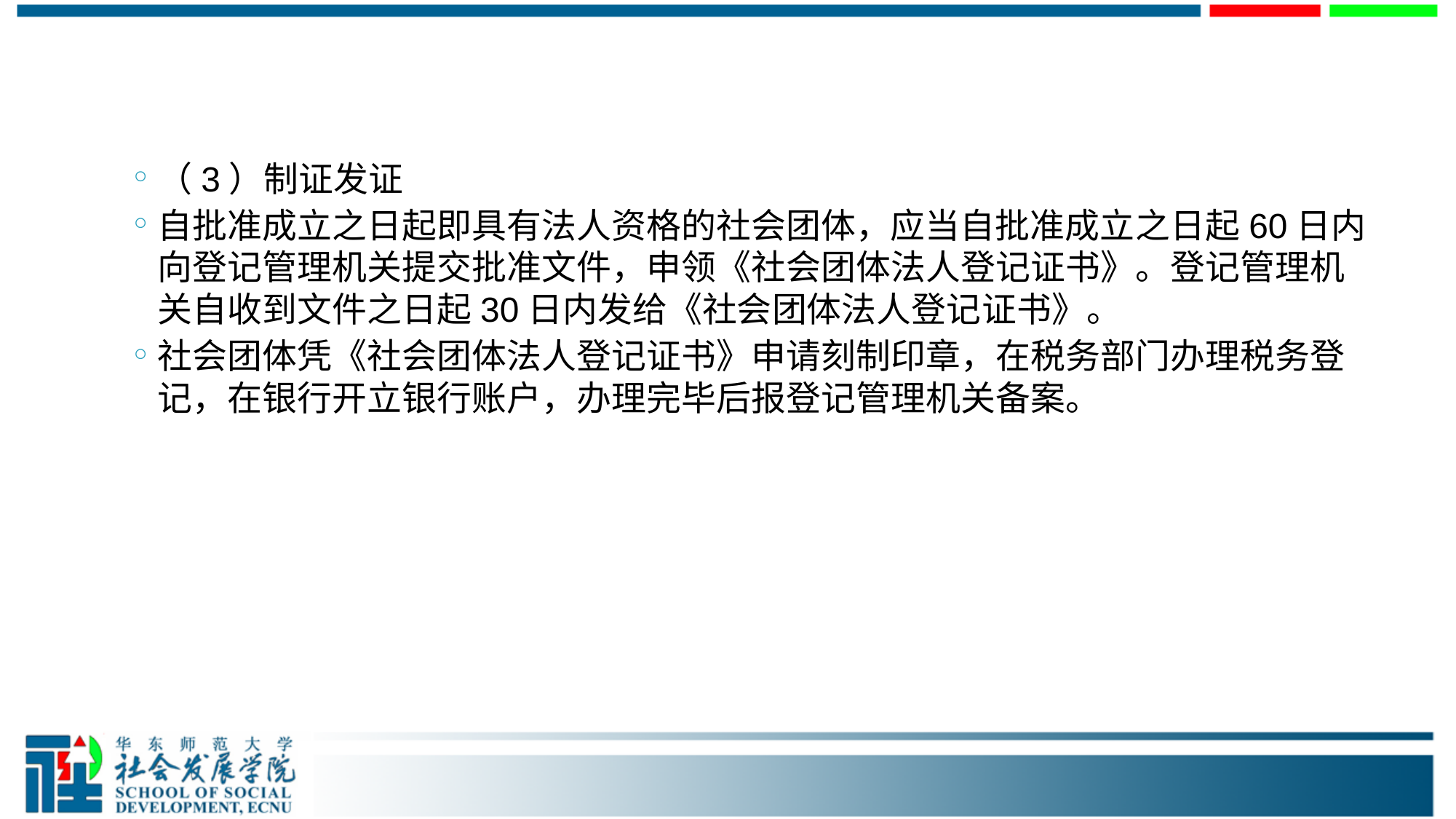

#
（3）制证发证
自批准成立之日起即具有法人资格的社会团体，应当自批准成立之日起60日内向登记管理机关提交批准文件，申领《社会团体法人登记证书》。登记管理机关自收到文件之日起30日内发给《社会团体法人登记证书》。
社会团体凭《社会团体法人登记证书》申请刻制印章，在税务部门办理税务登记，在银行开立银行账户，办理完毕后报登记管理机关备案。